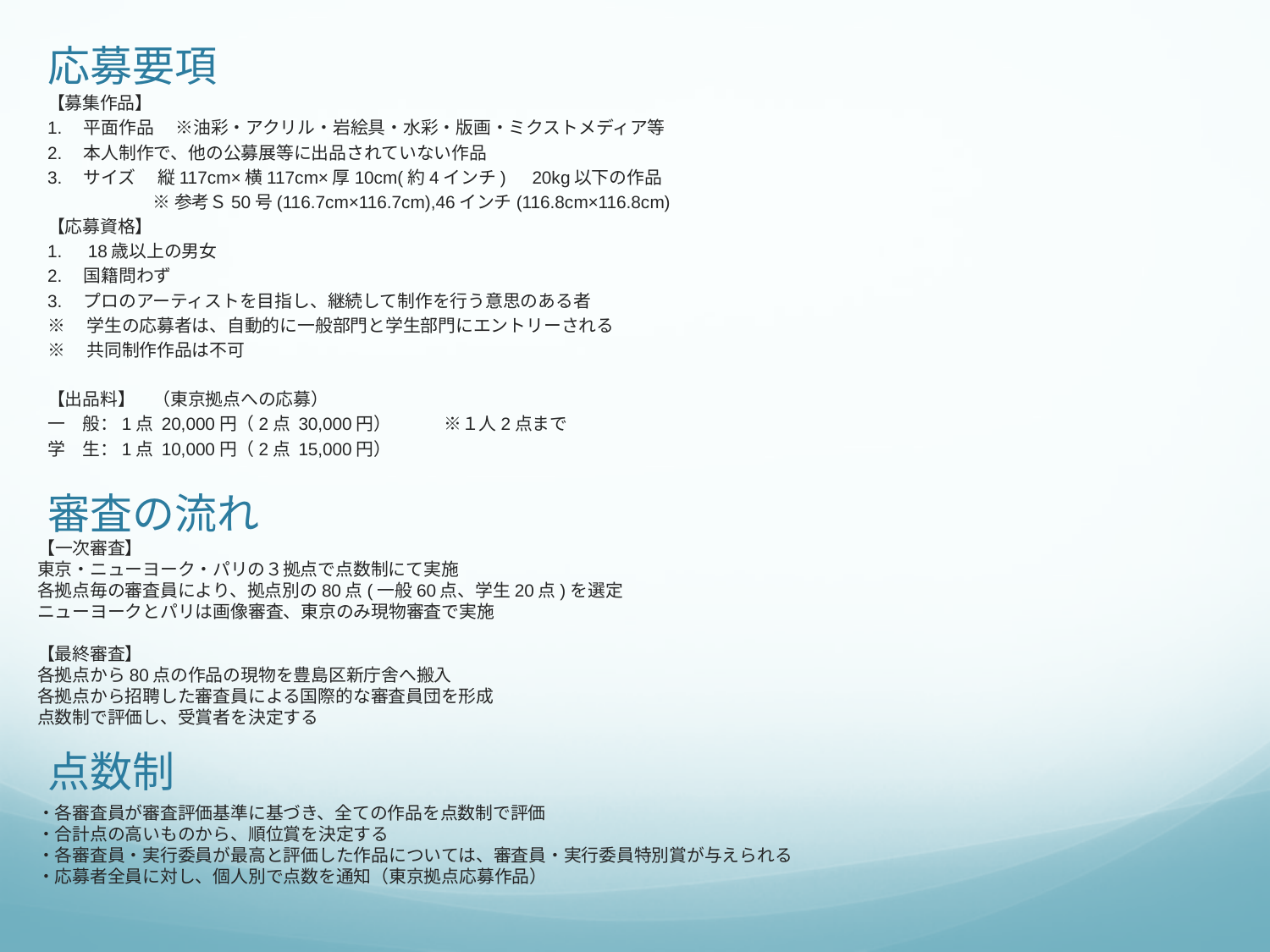

応募要項
【募集作品】
1.　平面作品　 ※油彩・アクリル・岩絵具・水彩・版画・ミクストメディア等
2.　本人制作で、他の公募展等に出品されていない作品
3.　サイズ　 縦117cm×横117cm×厚10cm(約4インチ)　20kg以下の作品
　　　　　　※ 参考Ｓ50号(116.7cm×116.7cm),46インチ(116.8cm×116.8cm)
【応募資格】
1.　18歳以上の男女
2.　国籍問わず
3.　プロのアーティストを目指し、継続して制作を行う意思のある者
※　学生の応募者は、自動的に一般部門と学生部門にエントリーされる
※　共同制作作品は不可

【出品料】　（東京拠点への応募）
一　般：1点 20,000円（2点 30,000円）　　　※１人2点まで
学　生：1点 10,000円（2点 15,000円）

# 審査の流れ
【一次審査】
東京・ニューヨーク・パリの３拠点で点数制にて実施
各拠点毎の審査員により、拠点別の80点(一般60点、学生20点)を選定
ニューヨークとパリは画像審査、東京のみ現物審査で実施

【最終審査】
各拠点から80点の作品の現物を豊島区新庁舎へ搬入
各拠点から招聘した審査員による国際的な審査員団を形成
点数制で評価し、受賞者を決定する
点数制
・各審査員が審査評価基準に基づき、全ての作品を点数制で評価
・合計点の高いものから、順位賞を決定する
・各審査員・実行委員が最高と評価した作品については、審査員・実行委員特別賞が与えられる
・応募者全員に対し、個人別で点数を通知（東京拠点応募作品）